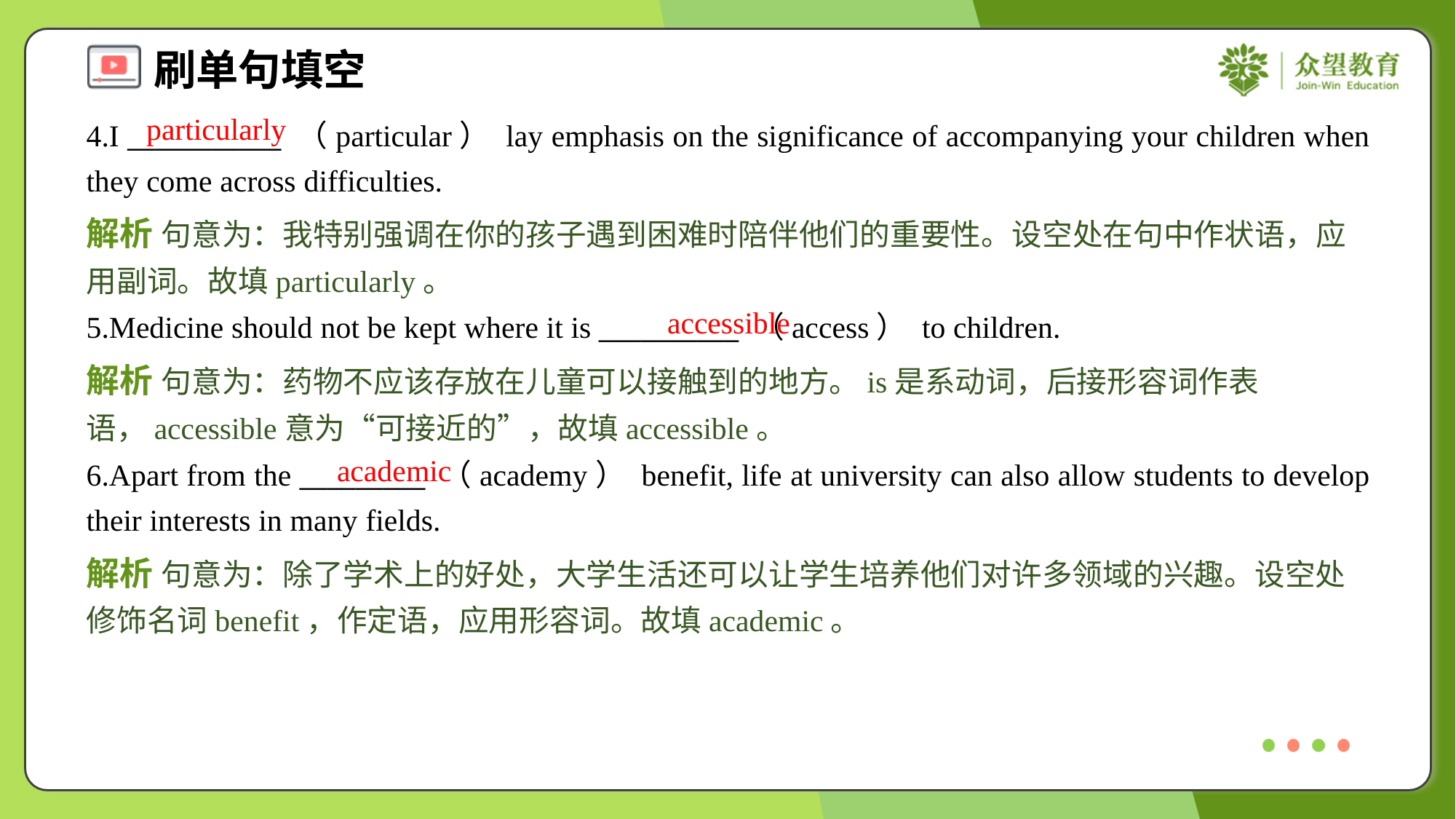

particularly
4.I ___________ （particular） lay emphasis on the significance of accompanying your children when they come across difficulties.
解析 句意为：我特别强调在你的孩子遇到困难时陪伴他们的重要性。设空处在句中作状语，应用副词。故填particularly。
accessible
5.Medicine should not be kept where it is __________ （access） to children.
解析 句意为：药物不应该存放在儿童可以接触到的地方。is是系动词，后接形容词作表语，accessible意为“可接近的”，故填accessible。
academic
6.Apart from the _________ （academy） benefit, life at university can also allow students to develop their interests in many fields.
解析 句意为：除了学术上的好处，大学生活还可以让学生培养他们对许多领域的兴趣。设空处修饰名词benefit，作定语，应用形容词。故填academic。